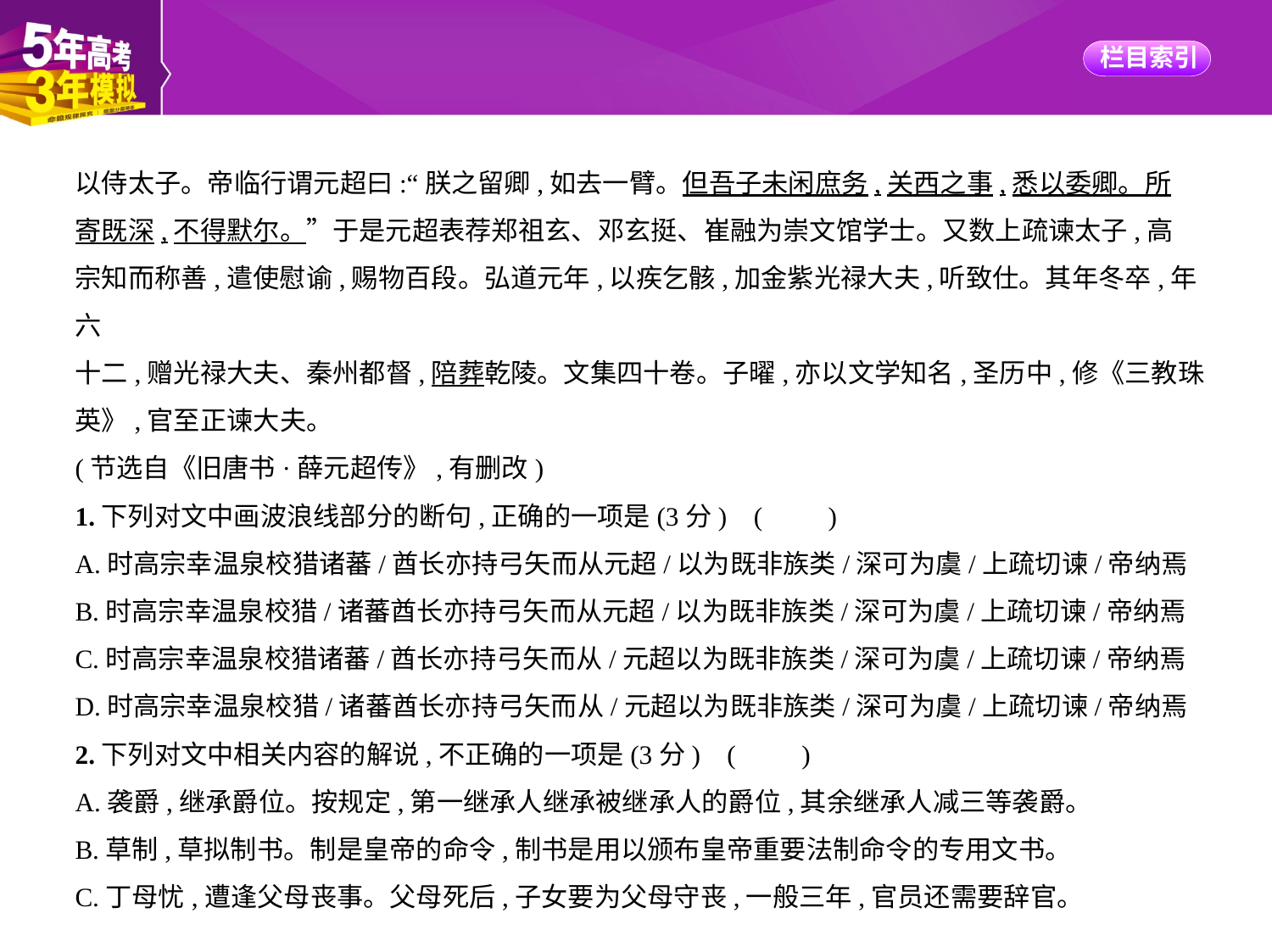

以侍太子。帝临行谓元超曰:“朕之留卿,如去一臂。但吾子未闲庶务,关西之事,悉以委卿。所
寄既深,不得默尔。”于是元超表荐郑祖玄、邓玄挺、崔融为崇文馆学士。又数上疏谏太子,高
宗知而称善,遣使慰谕,赐物百段。弘道元年,以疾乞骸,加金紫光禄大夫,听致仕。其年冬卒,年六
十二,赠光禄大夫、秦州都督,陪葬乾陵。文集四十卷。子曜,亦以文学知名,圣历中,修《三教珠
英》,官至正谏大夫。
(节选自《旧唐书·薛元超传》,有删改)
1.下列对文中画波浪线部分的断句,正确的一项是(3分) (　　)
A.时高宗幸温泉校猎诸蕃/酋长亦持弓矢而从元超/以为既非族类/深可为虞/上疏切谏/帝纳焉
B.时高宗幸温泉校猎/诸蕃酋长亦持弓矢而从元超/以为既非族类/深可为虞/上疏切谏/帝纳焉
C.时高宗幸温泉校猎诸蕃/酋长亦持弓矢而从/元超以为既非族类/深可为虞/上疏切谏/帝纳焉
D.时高宗幸温泉校猎/诸蕃酋长亦持弓矢而从/元超以为既非族类/深可为虞/上疏切谏/帝纳焉
2.下列对文中相关内容的解说,不正确的一项是(3分) (　　)
A.袭爵,继承爵位。按规定,第一继承人继承被继承人的爵位,其余继承人减三等袭爵。
B.草制,草拟制书。制是皇帝的命令,制书是用以颁布皇帝重要法制命令的专用文书。
C.丁母忧,遭逢父母丧事。父母死后,子女要为父母守丧,一般三年,官员还需要辞官。